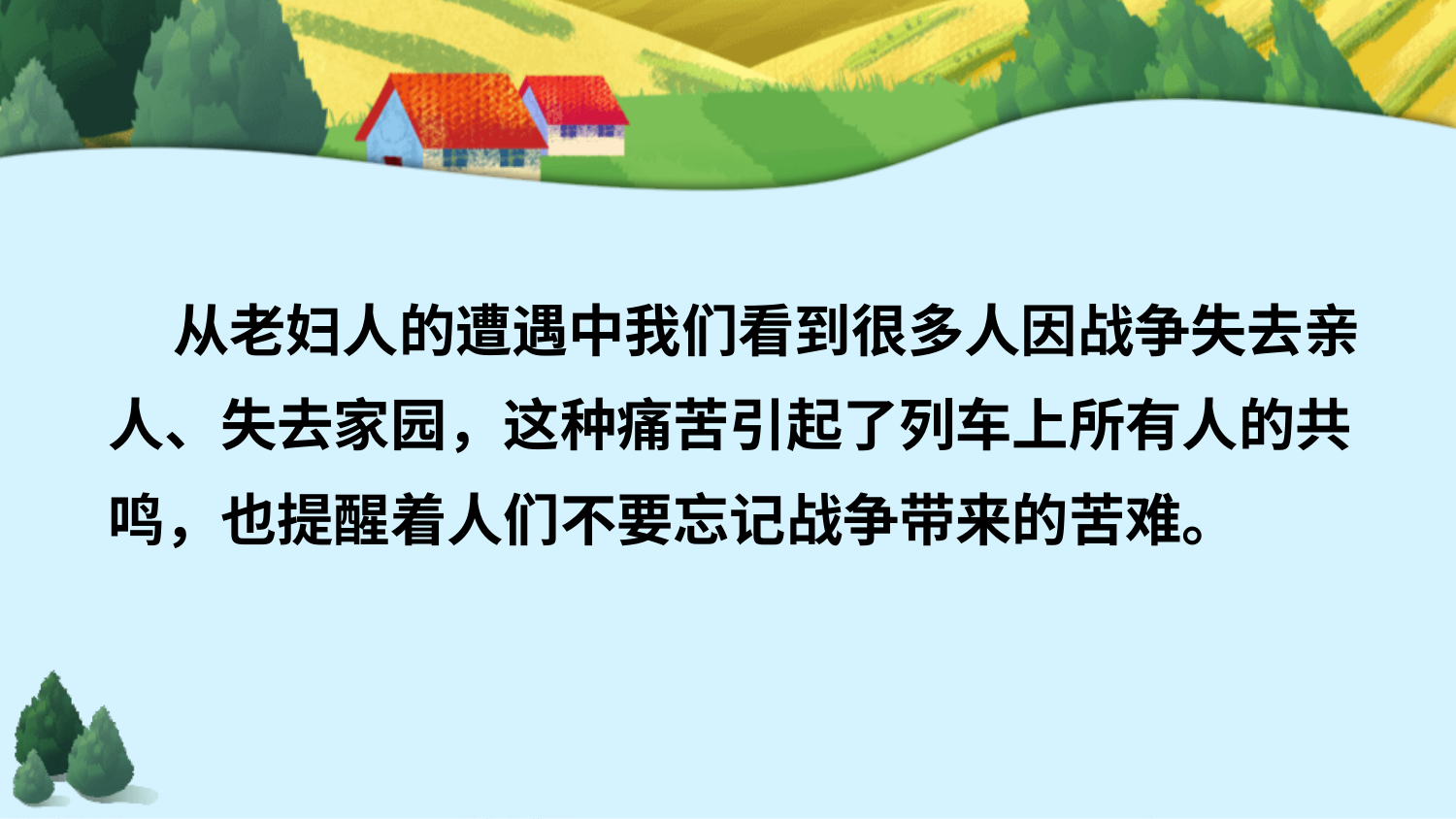

从老妇人的遭遇中我们看到很多人因战争失去亲人、失去家园，这种痛苦引起了列车上所有人的共鸣，也提醒着人们不要忘记战争带来的苦难。